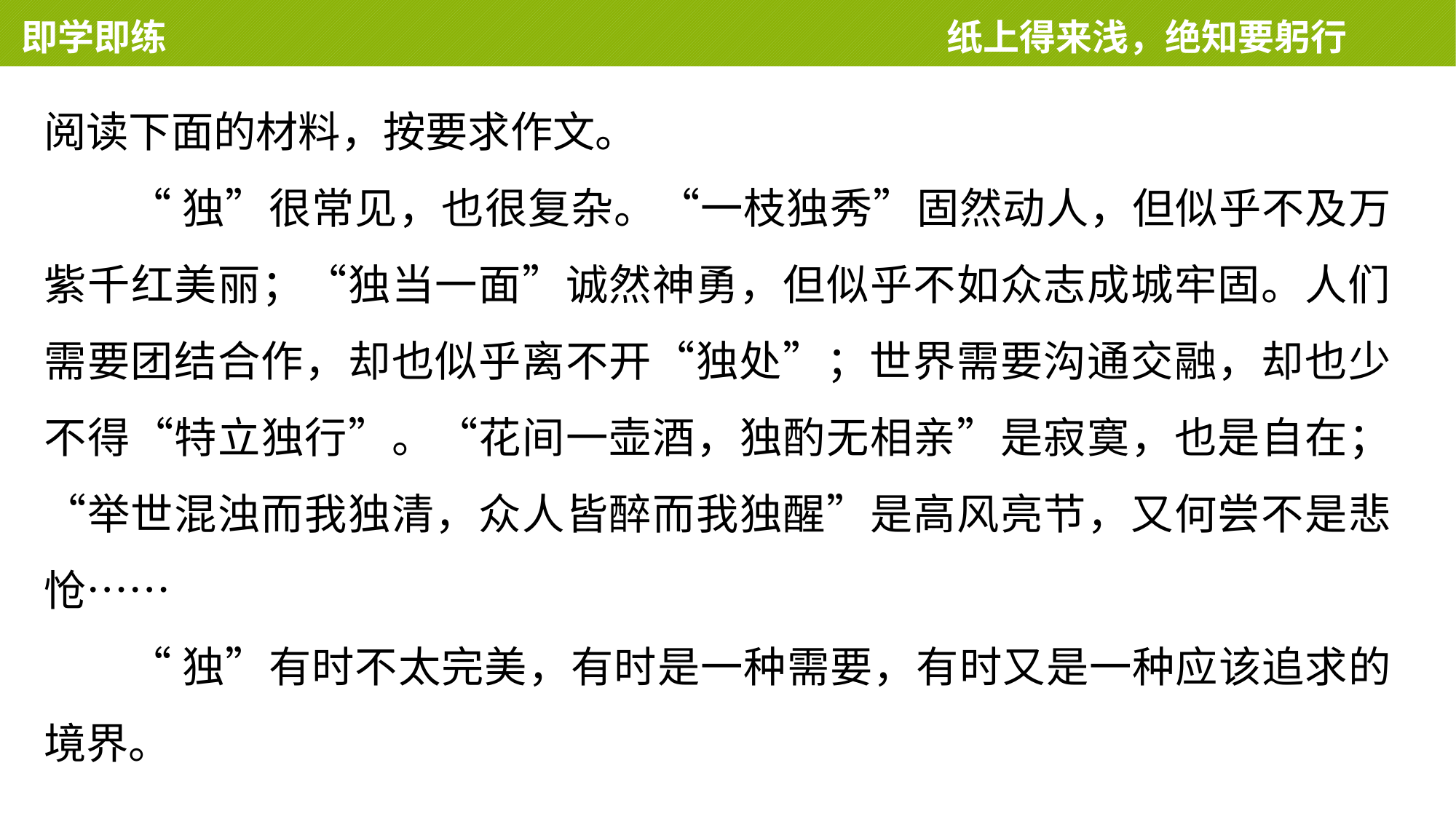

即学即练                                 　　　　　　　　　　　　　　纸上得来浅，绝知要躬行
阅读下面的材料，按要求作文。
“独”很常见，也很复杂。“一枝独秀”固然动人，但似乎不及万紫千红美丽；“独当一面”诚然神勇，但似乎不如众志成城牢固。人们需要团结合作，却也似乎离不开“独处”；世界需要沟通交融，却也少不得“特立独行”。“花间一壶酒，独酌无相亲”是寂寞，也是自在；“举世混浊而我独清，众人皆醉而我独醒”是高风亮节，又何尝不是悲怆……
“独”有时不太完美，有时是一种需要，有时又是一种应该追求的境界。